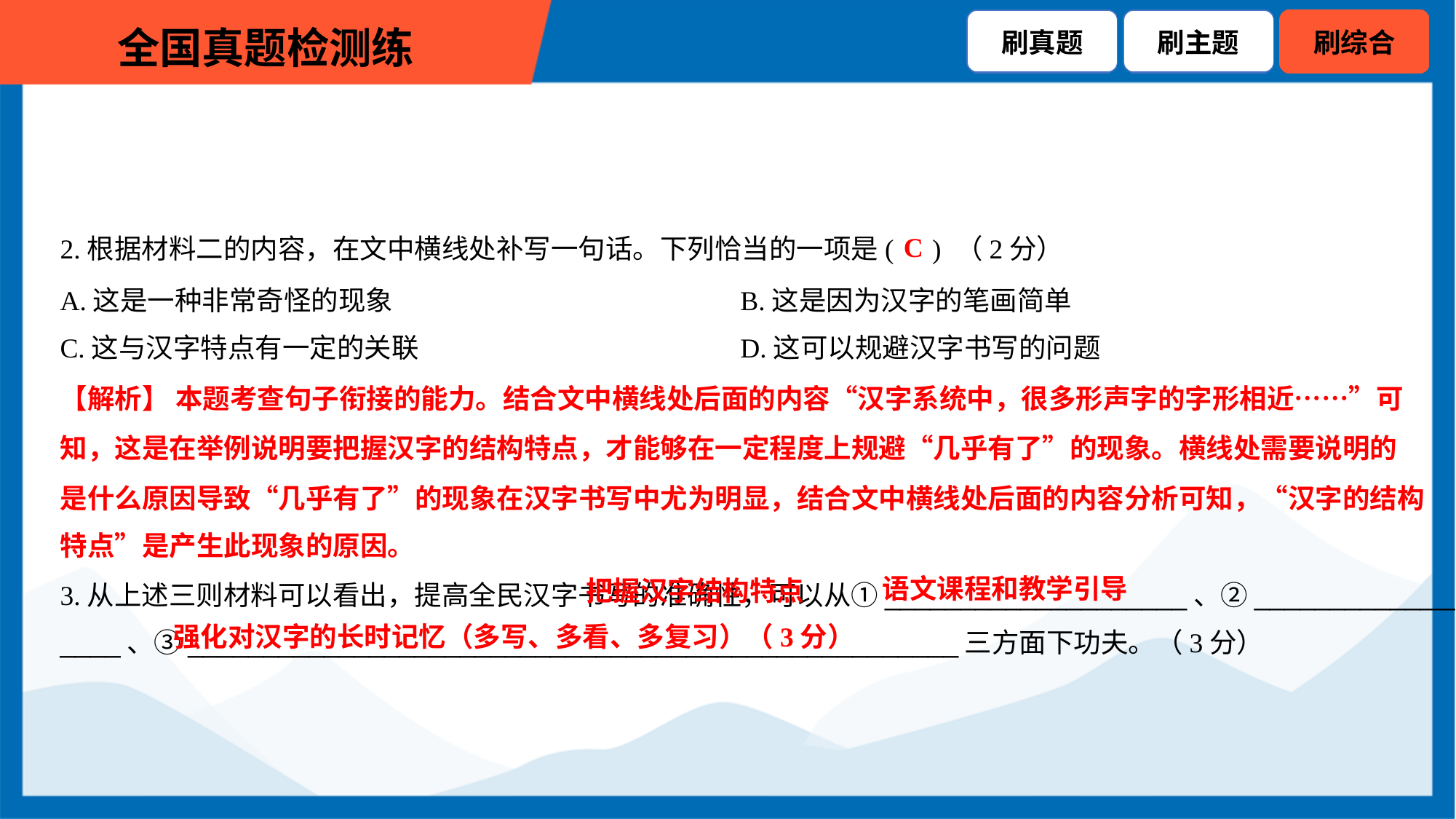

C
2.根据材料二的内容，在文中横线处补写一句话。下列恰当的一项是(     ) （2分）
A.这是一种非常奇怪的现象	B.这是因为汉字的笔画简单
C.这与汉字特点有一定的关联	D.这可以规避汉字书写的问题
【解析】 本题考查句子衔接的能力。结合文中横线处后面的内容“汉字系统中，很多形声字的字形相近……”可
知，这是在举例说明要把握汉字的结构特点，才能够在一定程度上规避“几乎有了”的现象。横线处需要说明的
是什么原因导致“几乎有了”的现象在汉字书写中尤为明显，结合文中横线处后面的内容分析可知，“汉字的结构
特点”是产生此现象的原因。
                                                                                    把握汉字结构特点
语文课程和教学引导
3.从上述三则材料可以看出，提高全民汉字书写的准确性，可以从①____________________、②______________
____、③___________________________________________________三方面下功夫。（3分）
强化对汉字的长时记忆（多写、多看、多复习）（3分）